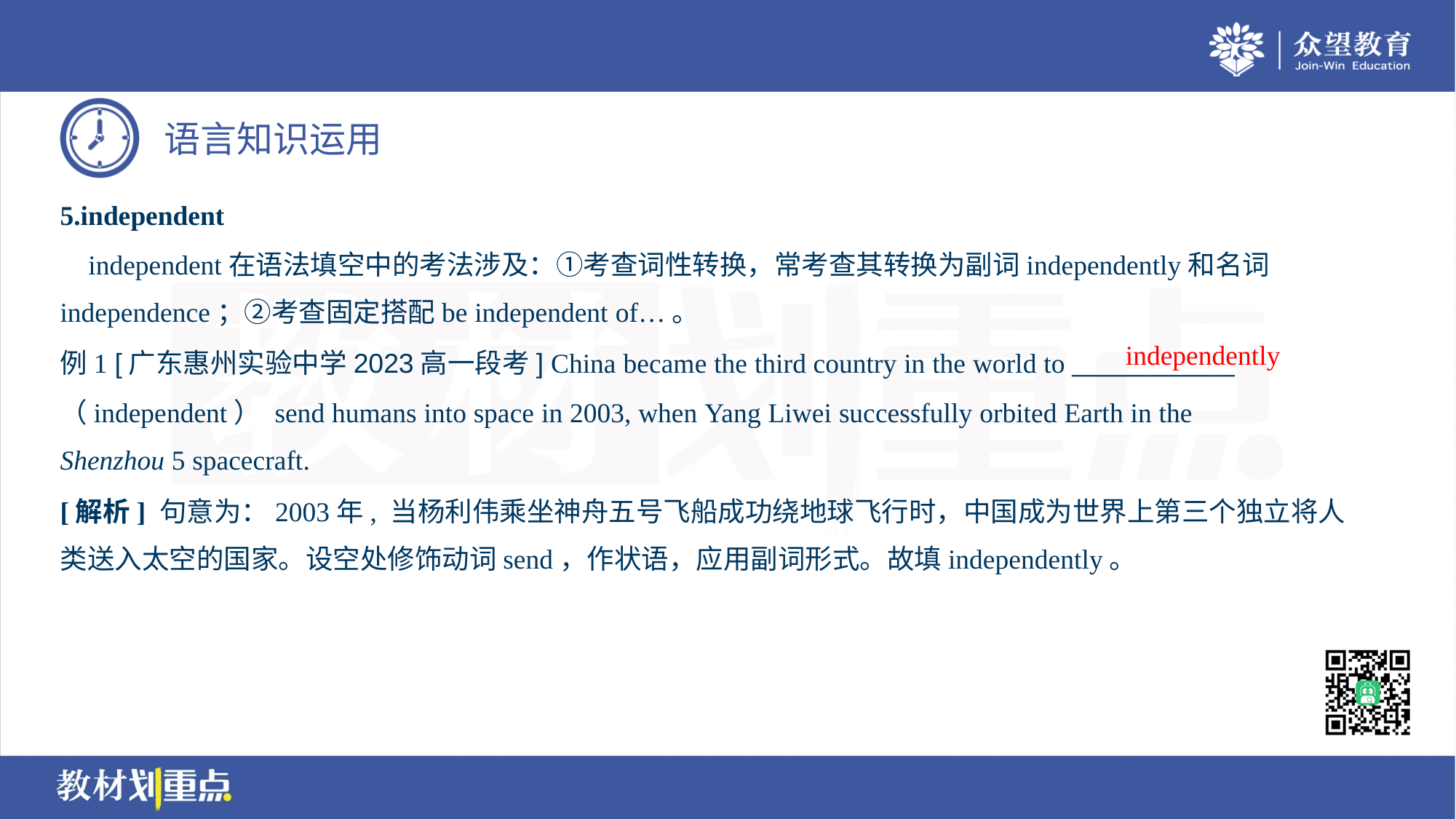

5.independent
    independent在语法填空中的考法涉及：①考查词性转换，常考查其转换为副词independently和名词
independence；②考查固定搭配be independent of…。
independently
例1 [广东惠州实验中学2023高一段考] China became the third country in the world to _____________
（independent） send humans into space in 2003, when Yang Liwei successfully orbited Earth in the
Shenzhou 5 spacecraft.
[解析] 句意为：2003年, 当杨利伟乘坐神舟五号飞船成功绕地球飞行时，中国成为世界上第三个独立将人
类送入太空的国家。设空处修饰动词send，作状语，应用副词形式。故填independently。